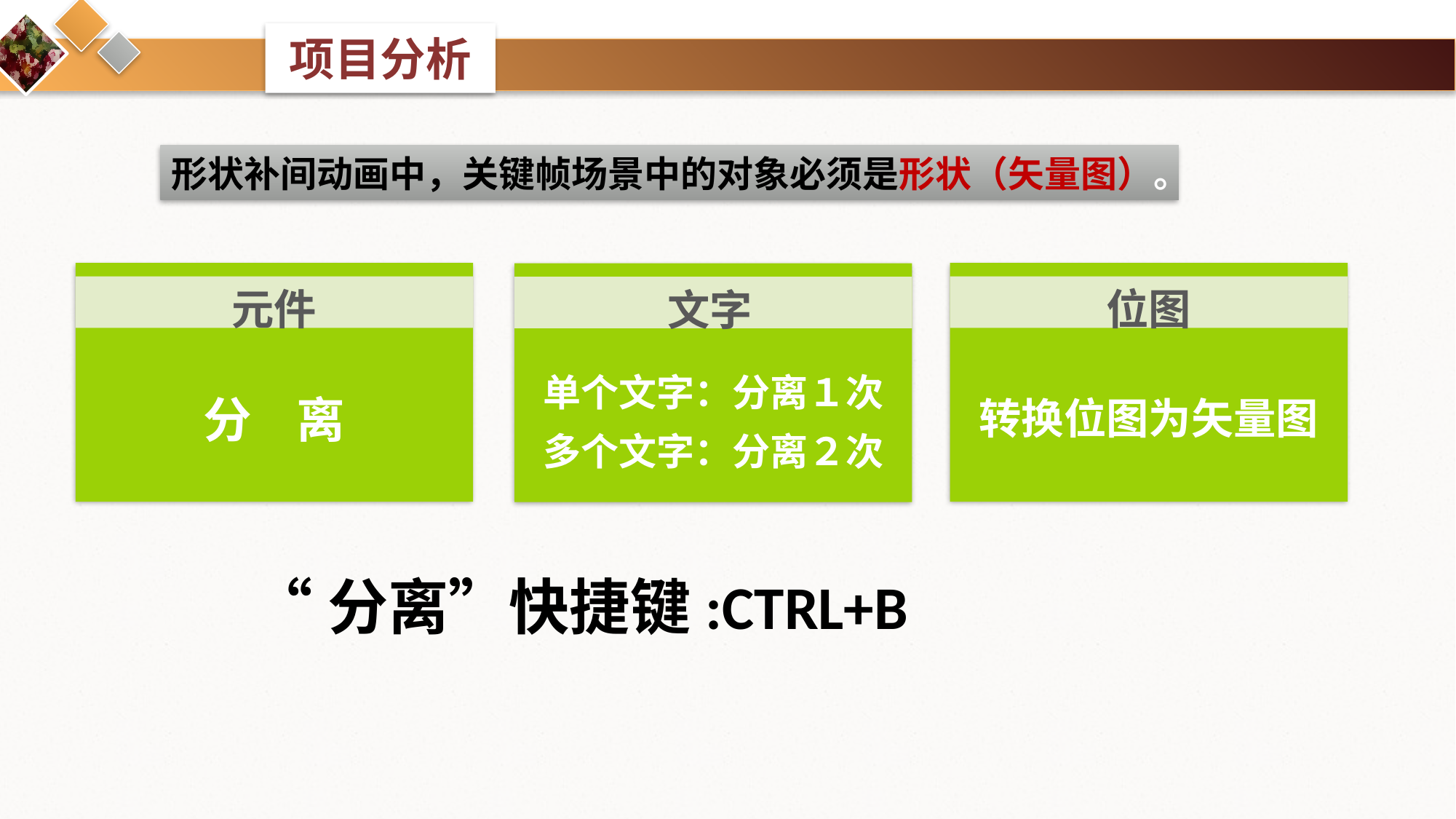

项目分析
形状补间动画中，关键帧场景中的对象必须是形状（矢量图）。
元件

分    离
位图

转换位图为矢量图
文字

单个文字：分离１次
多个文字：分离２次
“分离”快捷键:CTRL+B